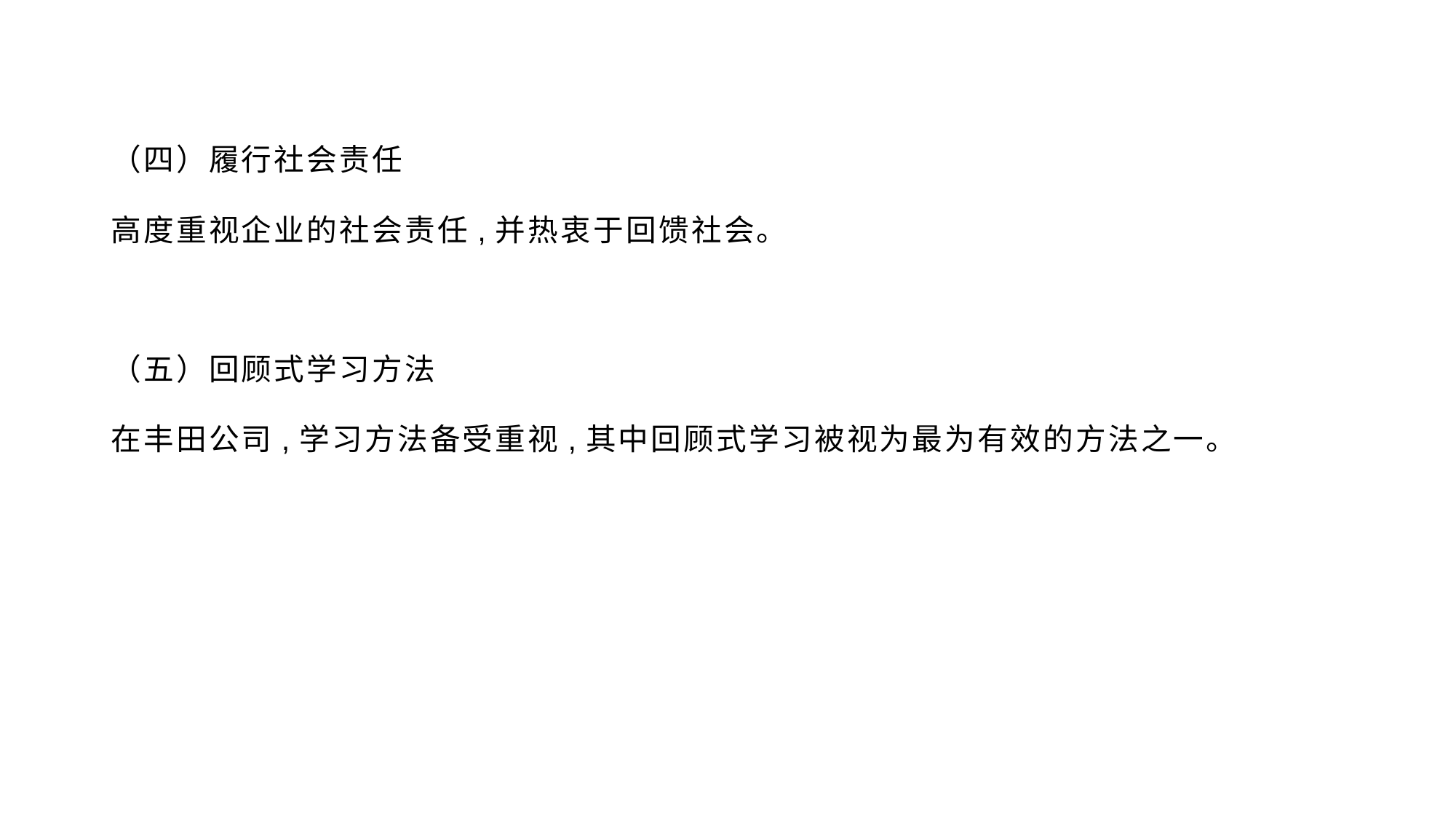

（四）履行社会责任
高度重视企业的社会责任,并热衷于回馈社会。

（五）回顾式学习方法
在丰田公司,学习方法备受重视,其中回顾式学习被视为最为有效的方法之一。